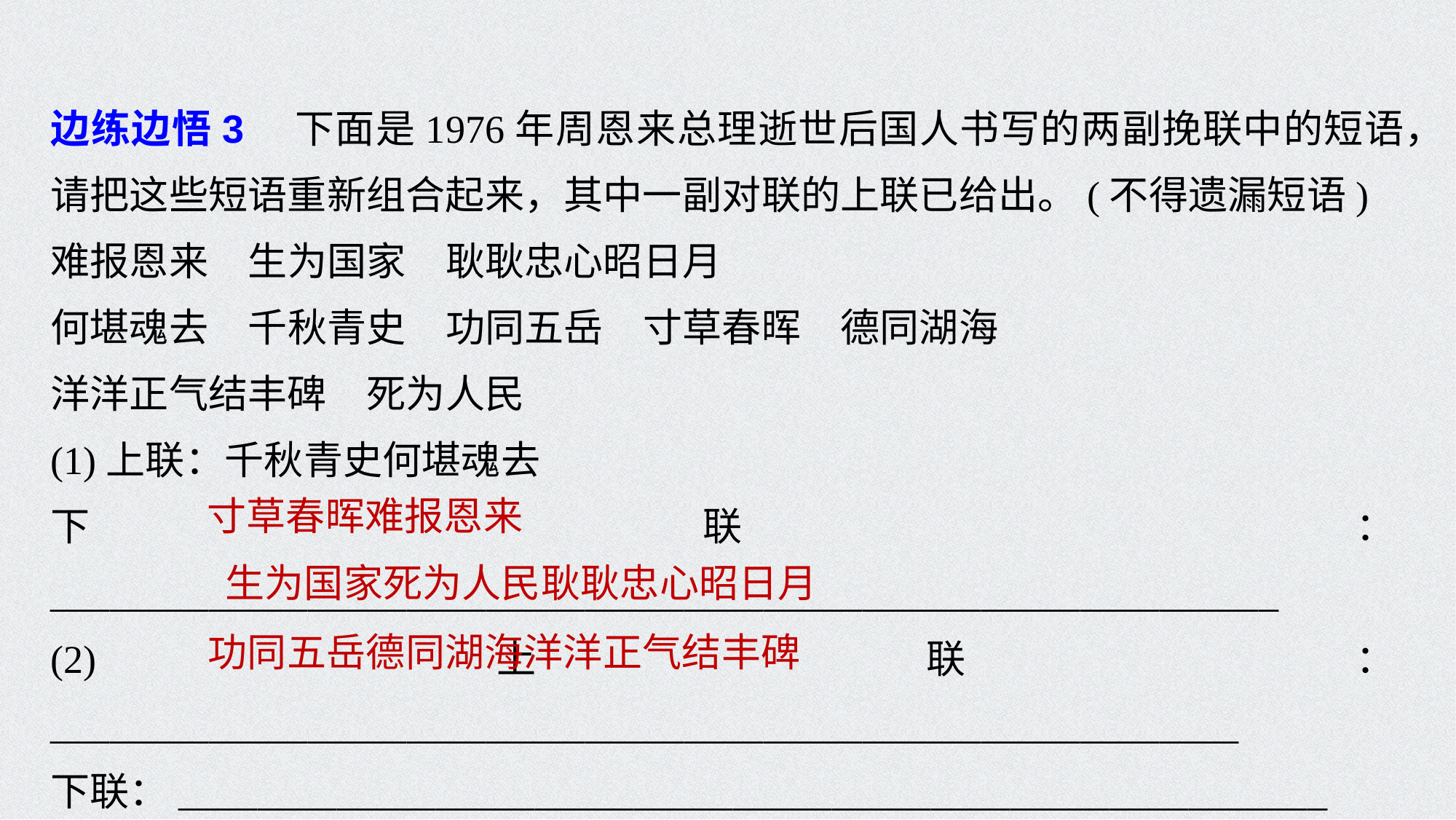

边练边悟3　下面是1976年周恩来总理逝世后国人书写的两副挽联中的短语，请把这些短语重新组合起来，其中一副对联的上联已给出。(不得遗漏短语)
难报恩来　生为国家　耿耿忠心昭日月
何堪魂去　千秋青史　功同五岳　寸草春晖　德同湖海
洋洋正气结丰碑　死为人民
(1)上联：千秋青史何堪魂去
下联：______________________________________________________________
(2)上联：____________________________________________________________
下联：__________________________________________________________
寸草春晖难报恩来
生为国家死为人民耿耿忠心昭日月
功同五岳德同湖海洋洋正气结丰碑